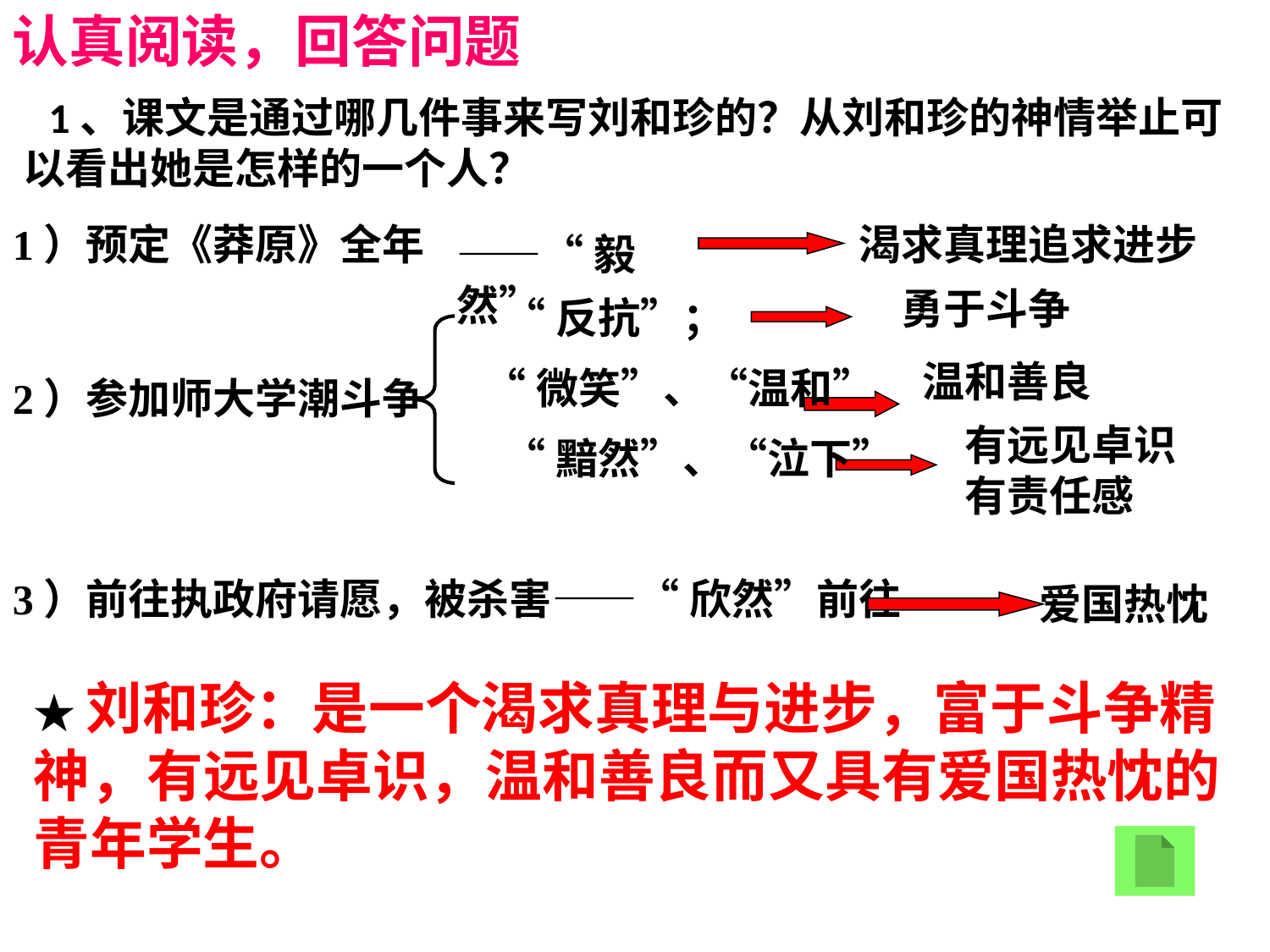

认真阅读，回答问题
 1、课文是通过哪几件事来写刘和珍的？从刘和珍的神情举止可以看出她是怎样的一个人？
1）预定《莽原》全年
渴求真理追求进步
——“毅然”

勇于斗争
“反抗”；

温和善良
“微笑”、“温和”
2）参加师大学潮斗争

有远见卓识有责任感
“黯然”、“泣下”

3）前往执政府请愿，被杀害
——“欣然”前往
爱国热忱

★刘和珍：是一个渴求真理与进步，富于斗争精神，有远见卓识，温和善良而又具有爱国热忱的青年学生。